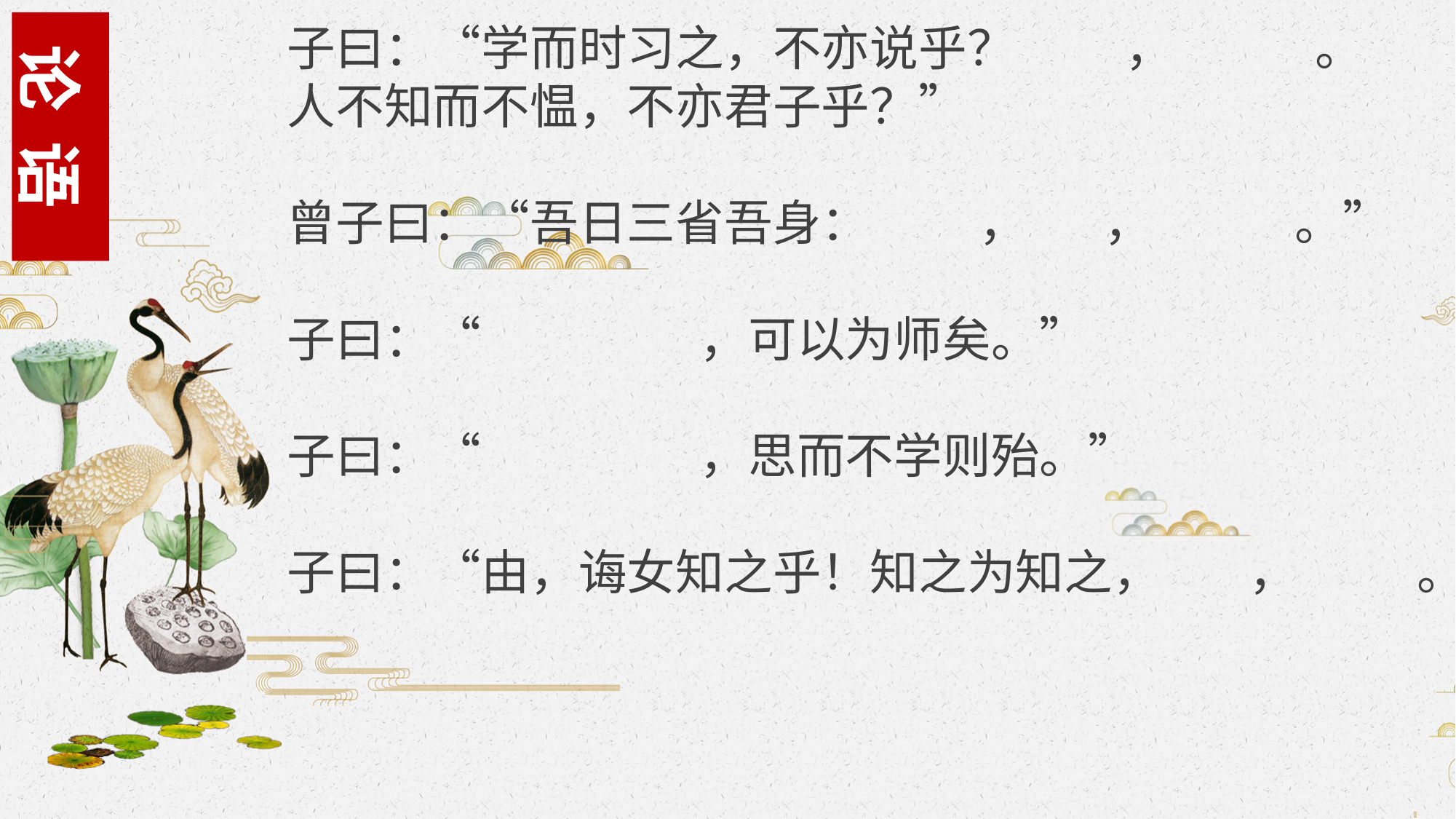

子曰：“学而时习之，不亦说乎？          ，             。
人不知而不愠，不亦君子乎？”

曾子曰：“吾日三省吾身：          ，       ，             。”

子曰：“                    ，可以为师矣。”

子曰：“                    ，思而不学则殆。”

子曰：“由，诲女知之乎！知之为知之，        ，           。”
论  语